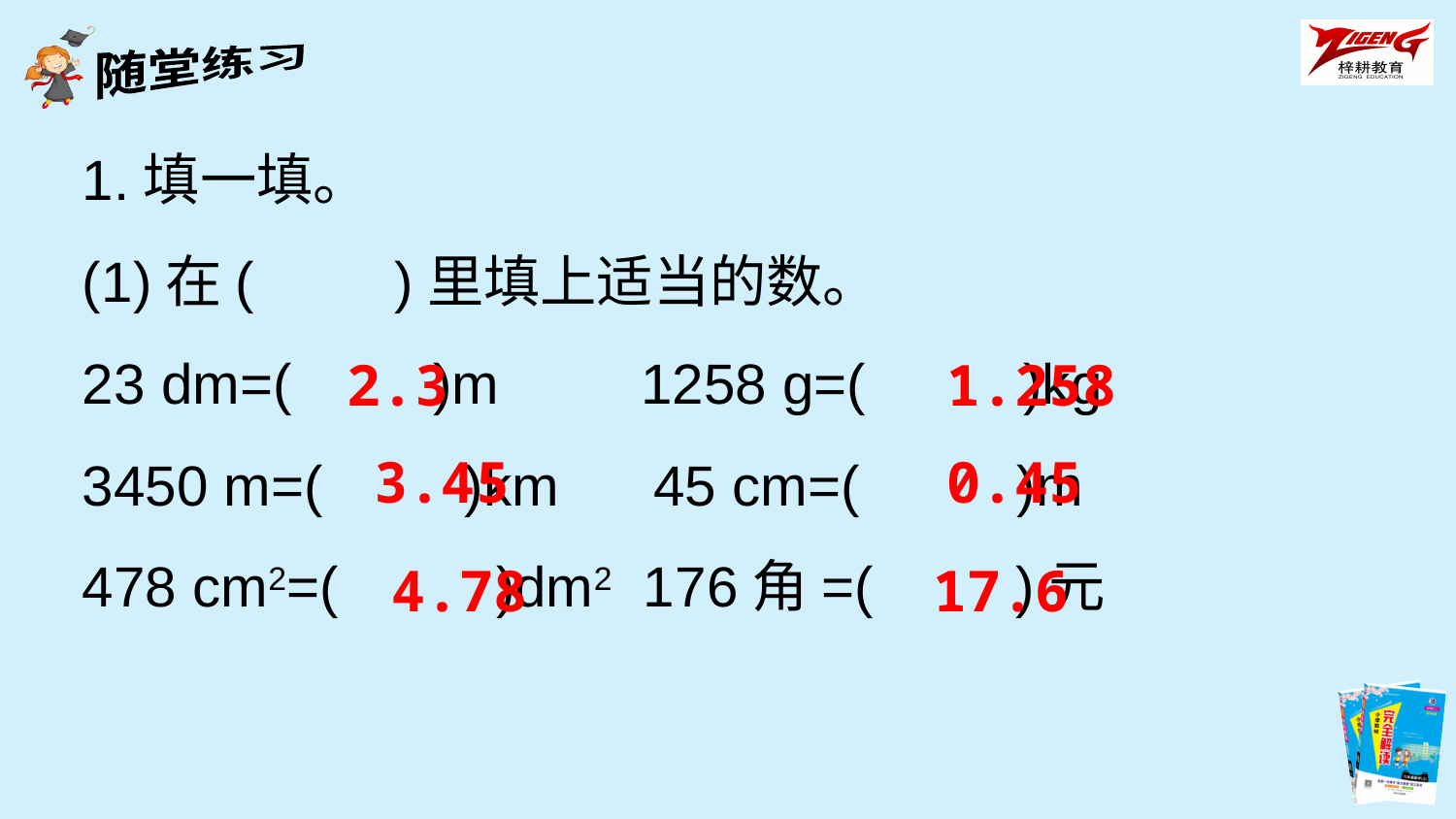

1.填一填。
(1)在(　　)里填上适当的数。
23 dm=(         )m         1258 g=(          )kg
3450 m=(         )km      45 cm=(          )m
478 cm2=(          )dm2  176角=(         )元
2.3
1.258
3.45
0.45
4.78
17.6